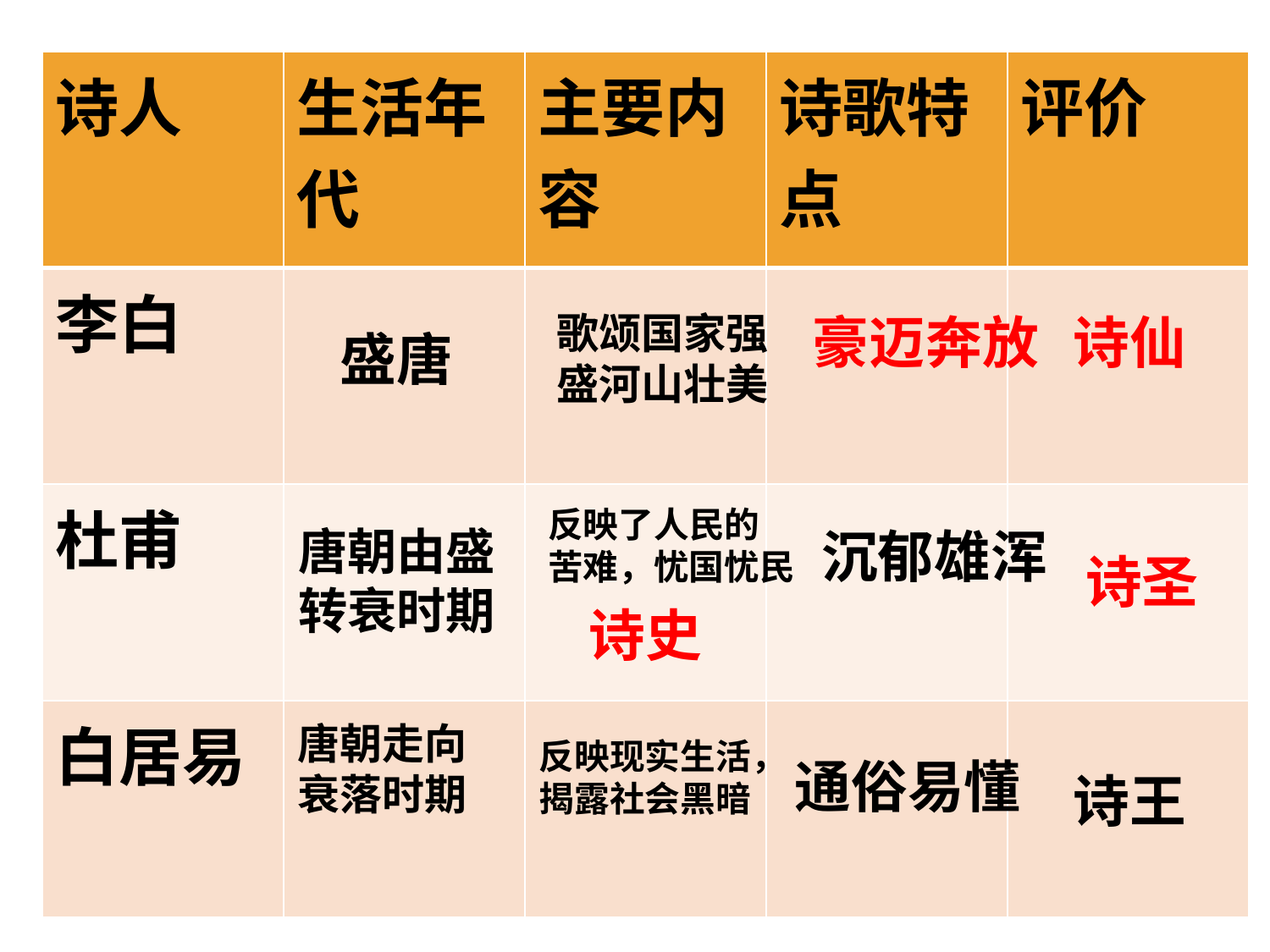

| 诗人 | 生活年代 | 主要内容 | 诗歌特点 | 评价 |
| --- | --- | --- | --- | --- |
| 李白 |  |  |  |  |
| 杜甫 |  |  |  |  |
| 白居易 |  |  |  |  |
#
歌颂国家强
盛河山壮美
豪迈奔放
诗仙
盛唐
反映了人民的
苦难，忧国忧民
唐朝由盛
转衰时期
沉郁雄浑
诗圣
诗史
唐朝走向
衰落时期
反映现实生活，
揭露社会黑暗
通俗易懂
诗王